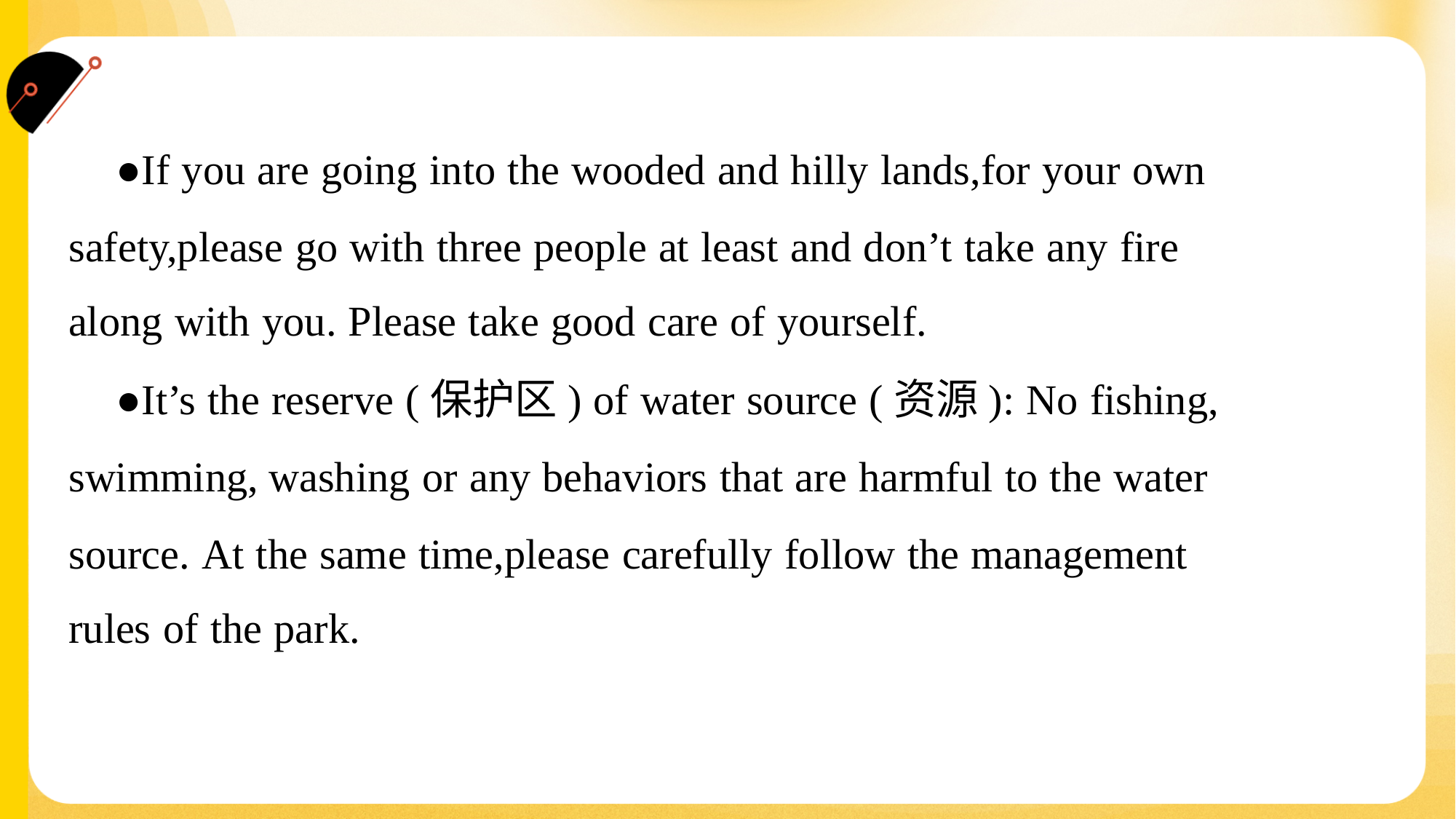

●If you are going into the wooded and hilly lands,for your own
safety,please go with three people at least and don’t take any fire
along with you. Please take good care of yourself.
    ●It’s the reserve (保护区) of water source (资源): No fishing,
swimming, washing or any behaviors that are harmful to the water
source. At the same time,please carefully follow the management
rules of the park.